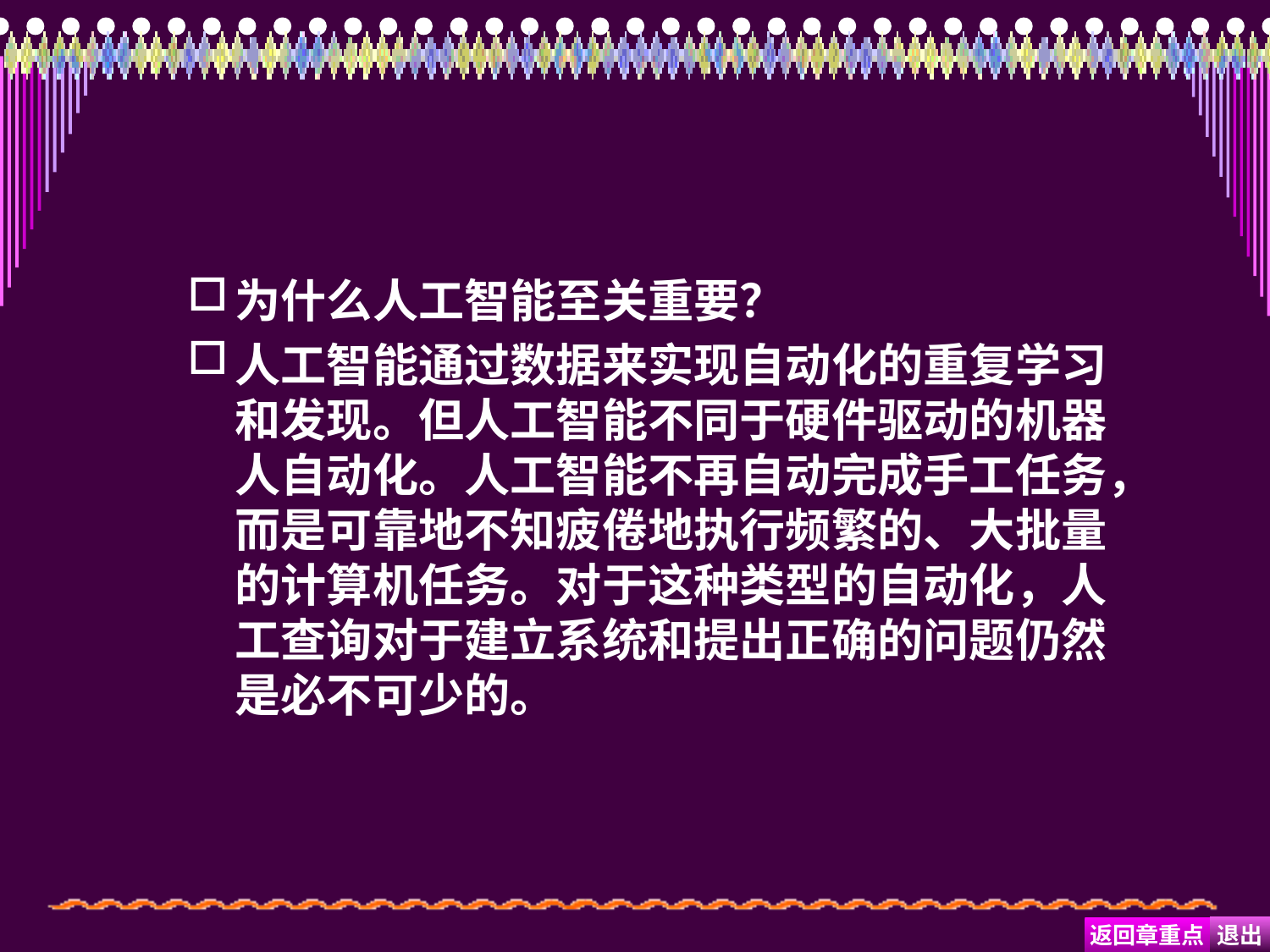

#
为什么人工智能至关重要？
人工智能通过数据来实现自动化的重复学习和发现。但人工智能不同于硬件驱动的机器人自动化。人工智能不再自动完成手工任务，而是可靠地不知疲倦地执行频繁的、大批量的计算机任务。对于这种类型的自动化，人工查询对于建立系统和提出正确的问题仍然是必不可少的。